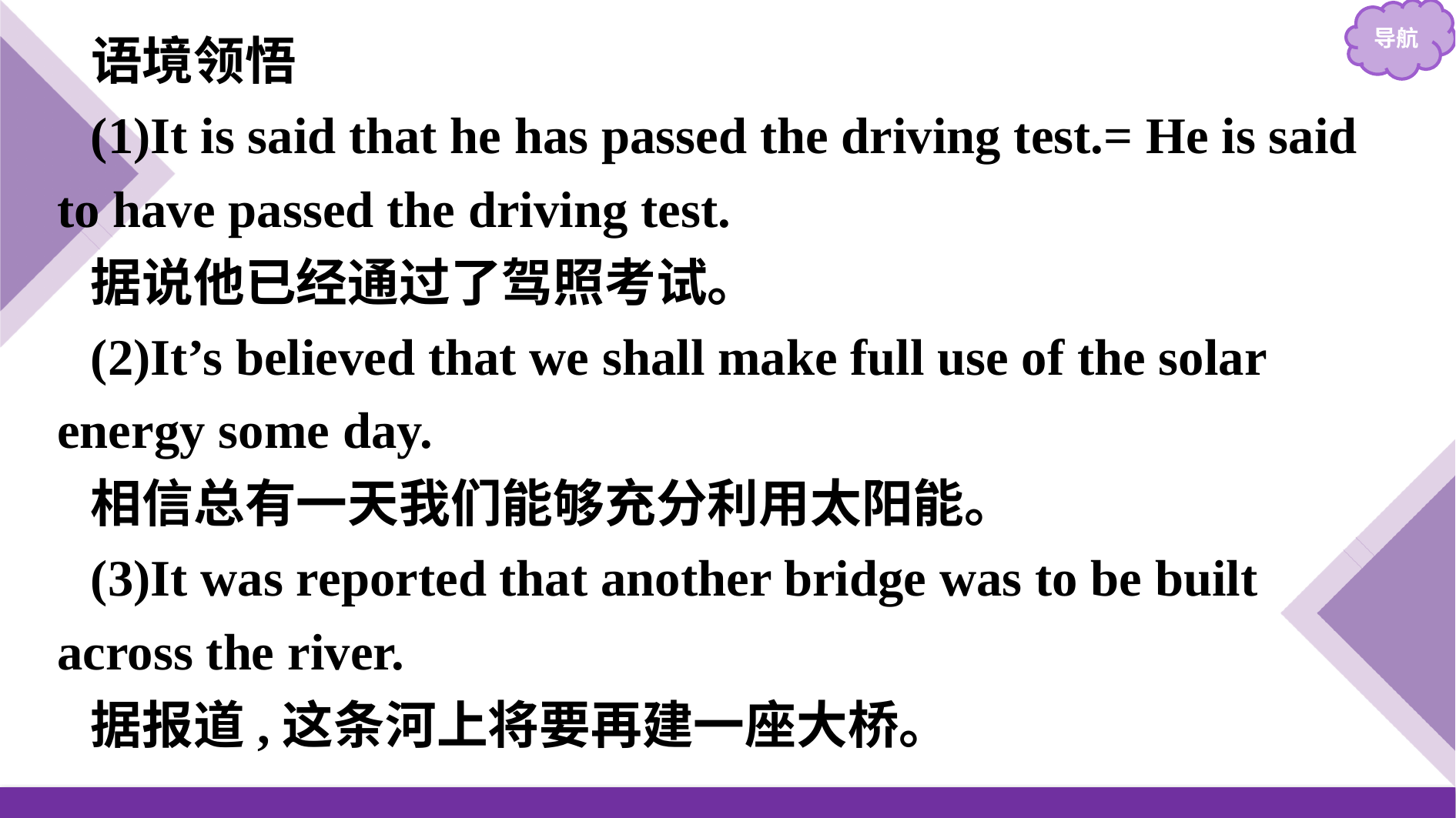

语境领悟
(1)It is said that he has passed the driving test.= He is said to have passed the driving test.
据说他已经通过了驾照考试。
(2)It’s believed that we shall make full use of the solar energy some day.
相信总有一天我们能够充分利用太阳能。
(3)It was reported that another bridge was to be built across the river.
据报道,这条河上将要再建一座大桥。